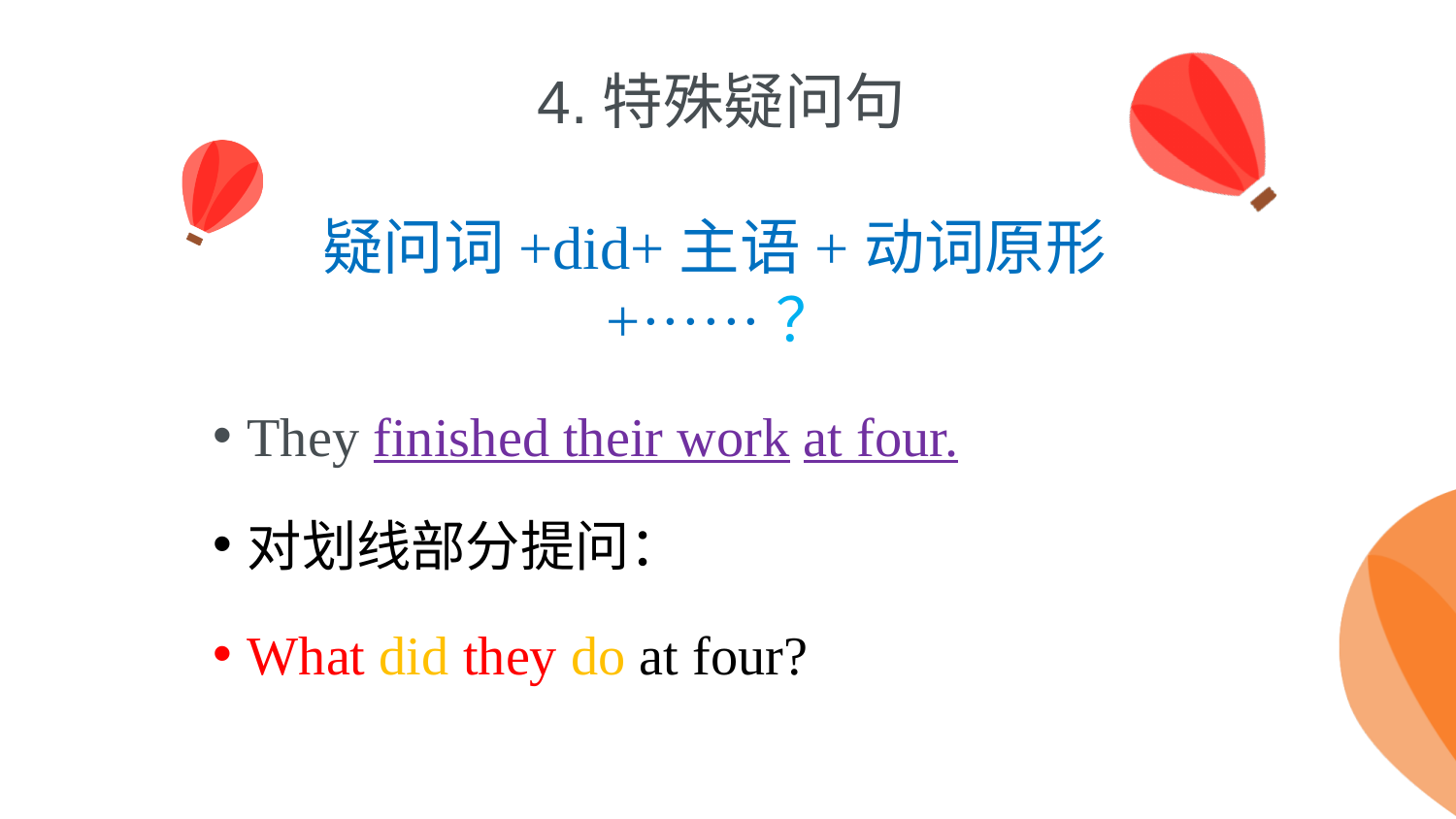

# 4.特殊疑问句 疑问词+did+主语+动词原形+······？
They finished their work at four.
对划线部分提问：
What did they do at four?